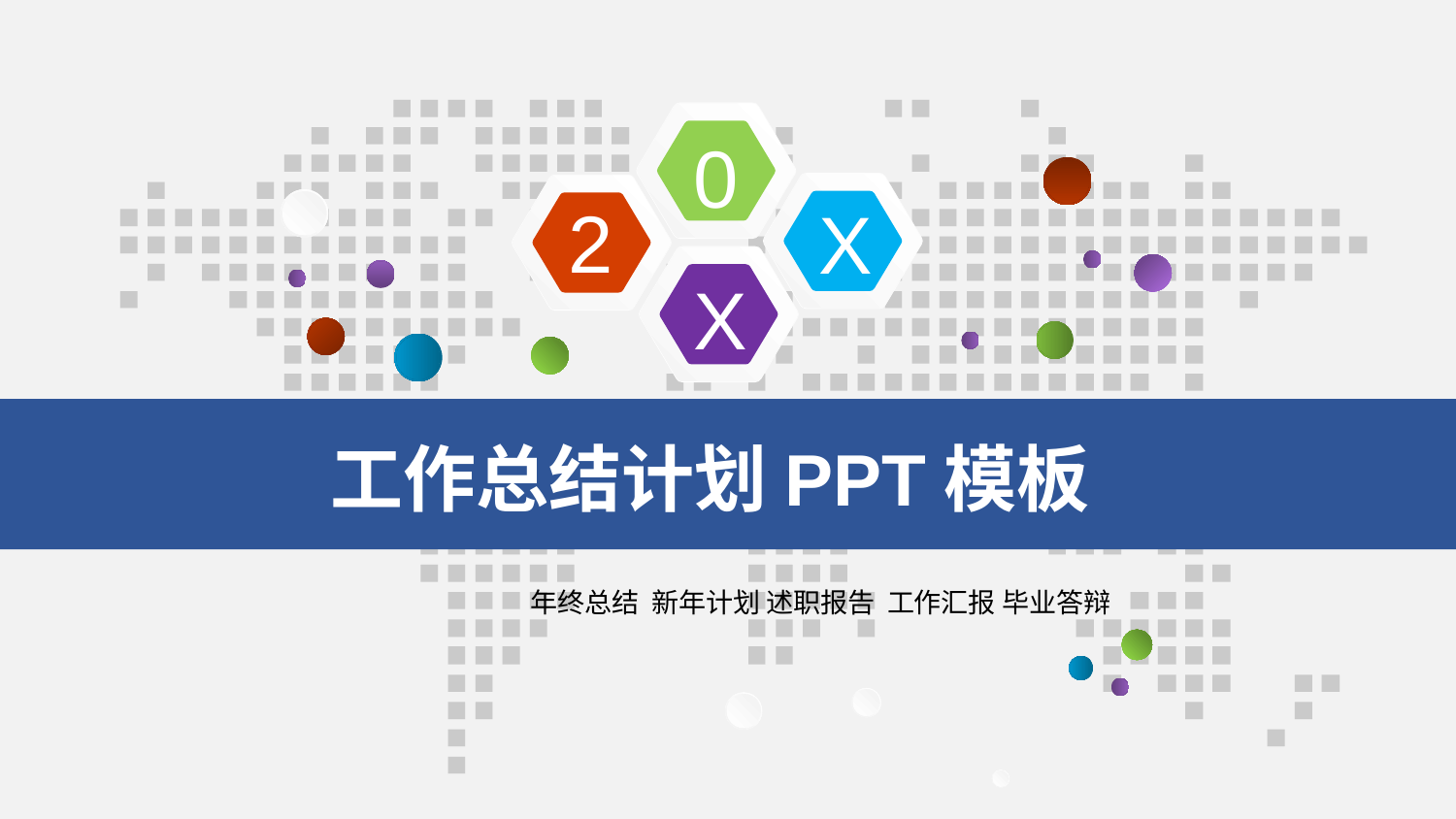

0

2
X

X

工作总结计划PPT模板
年终总结  新年计划 述职报告  工作汇报 毕业答辩